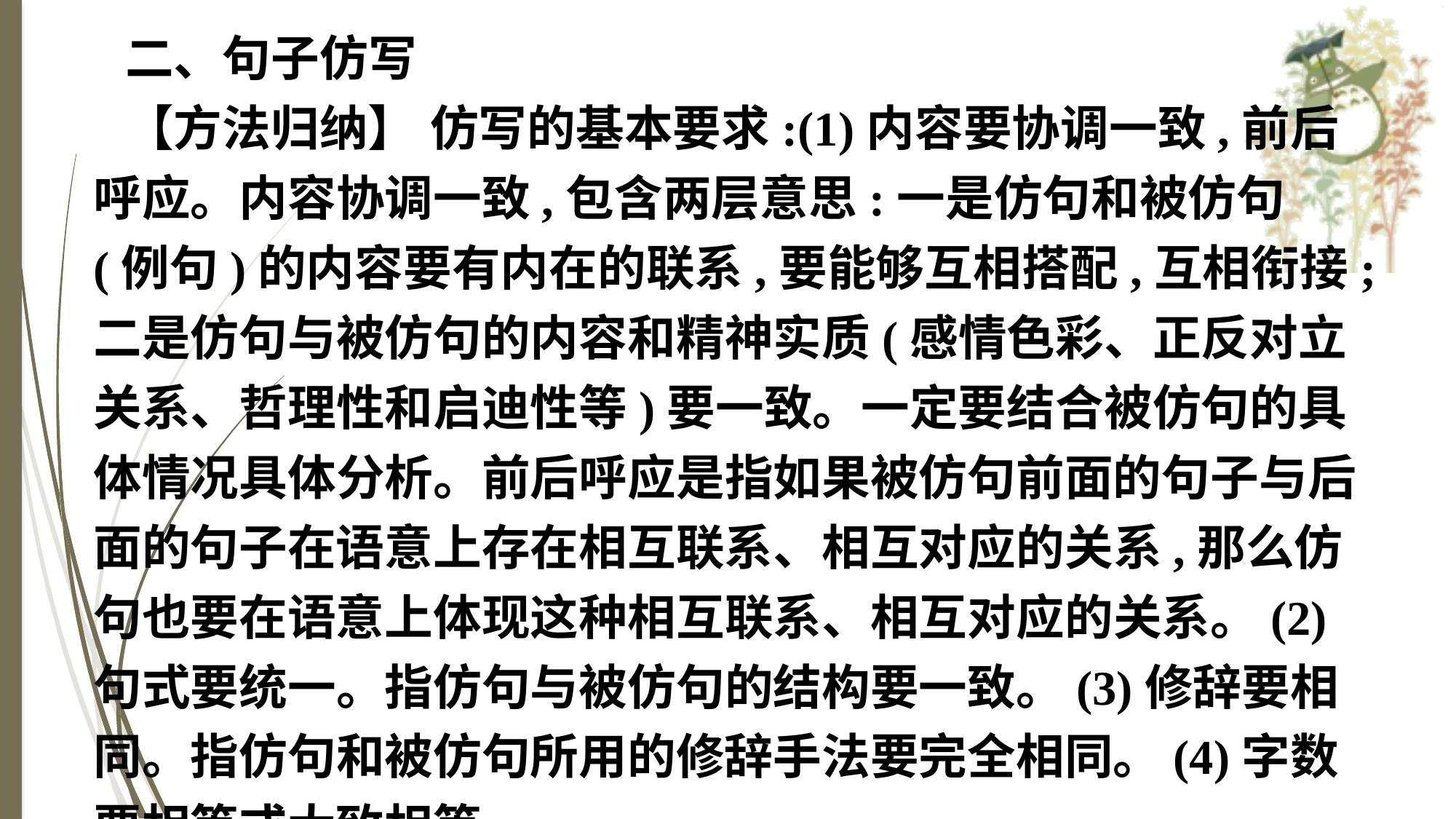

二、句子仿写
【方法归纳】 仿写的基本要求:(1)内容要协调一致,前后呼应。内容协调一致,包含两层意思:一是仿句和被仿句(例句)的内容要有内在的联系,要能够互相搭配,互相衔接;二是仿句与被仿句的内容和精神实质(感情色彩、正反对立关系、哲理性和启迪性等)要一致。一定要结合被仿句的具体情况具体分析。前后呼应是指如果被仿句前面的句子与后面的句子在语意上存在相互联系、相互对应的关系,那么仿句也要在语意上体现这种相互联系、相互对应的关系。(2)句式要统一。指仿句与被仿句的结构要一致。(3)修辞要相同。指仿句和被仿句所用的修辞手法要完全相同。(4)字数要相等或大致相等。